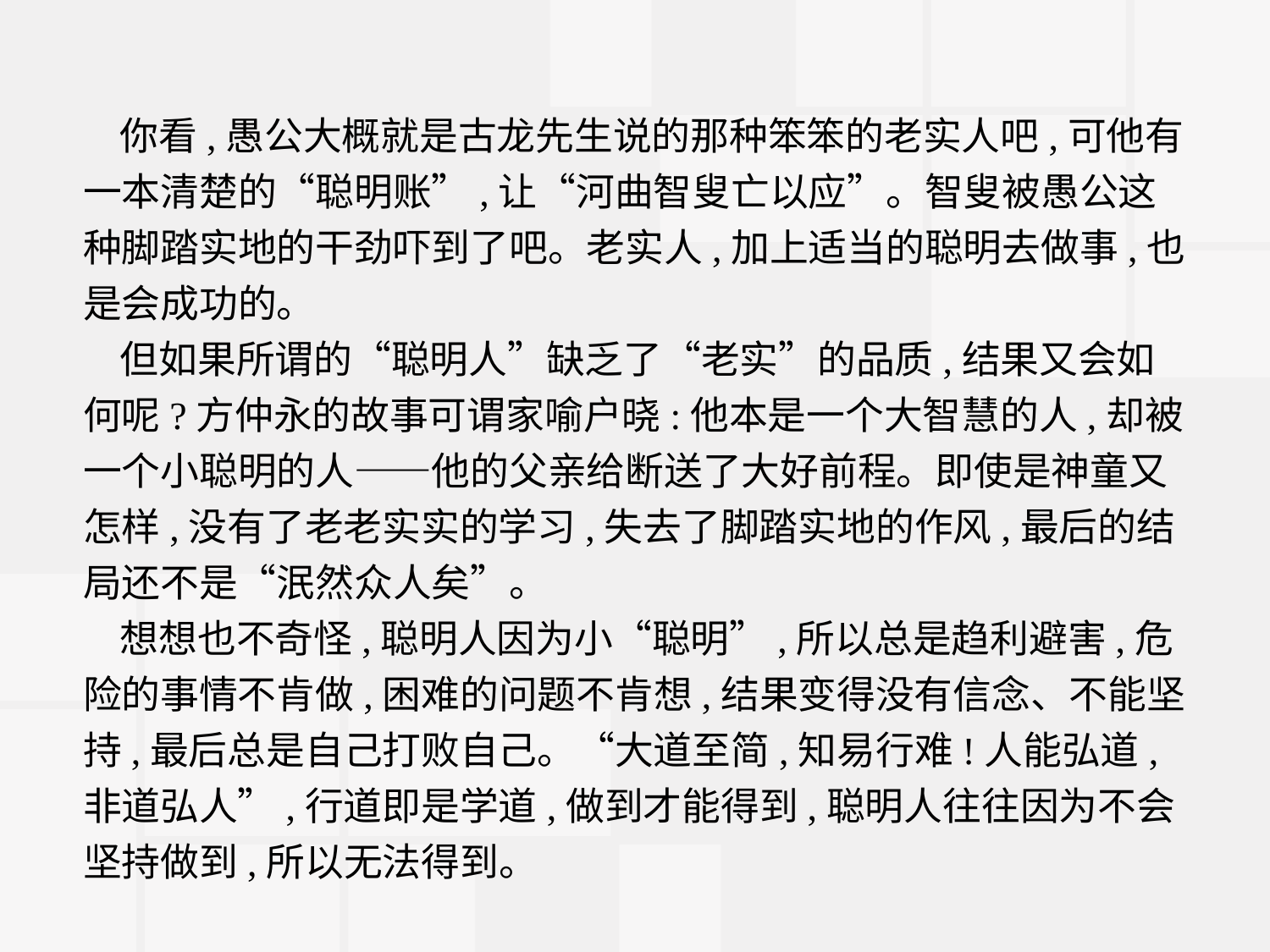

你看,愚公大概就是古龙先生说的那种笨笨的老实人吧,可他有一本清楚的“聪明账”,让“河曲智叟亡以应”。智叟被愚公这种脚踏实地的干劲吓到了吧。老实人,加上适当的聪明去做事,也是会成功的。
但如果所谓的“聪明人”缺乏了“老实”的品质,结果又会如何呢?方仲永的故事可谓家喻户晓:他本是一个大智慧的人,却被一个小聪明的人——他的父亲给断送了大好前程。即使是神童又怎样,没有了老老实实的学习,失去了脚踏实地的作风,最后的结局还不是“泯然众人矣”。
想想也不奇怪,聪明人因为小“聪明”,所以总是趋利避害,危险的事情不肯做,困难的问题不肯想,结果变得没有信念、不能坚持,最后总是自己打败自己。“大道至简,知易行难!人能弘道,非道弘人”,行道即是学道,做到才能得到,聪明人往往因为不会坚持做到,所以无法得到。